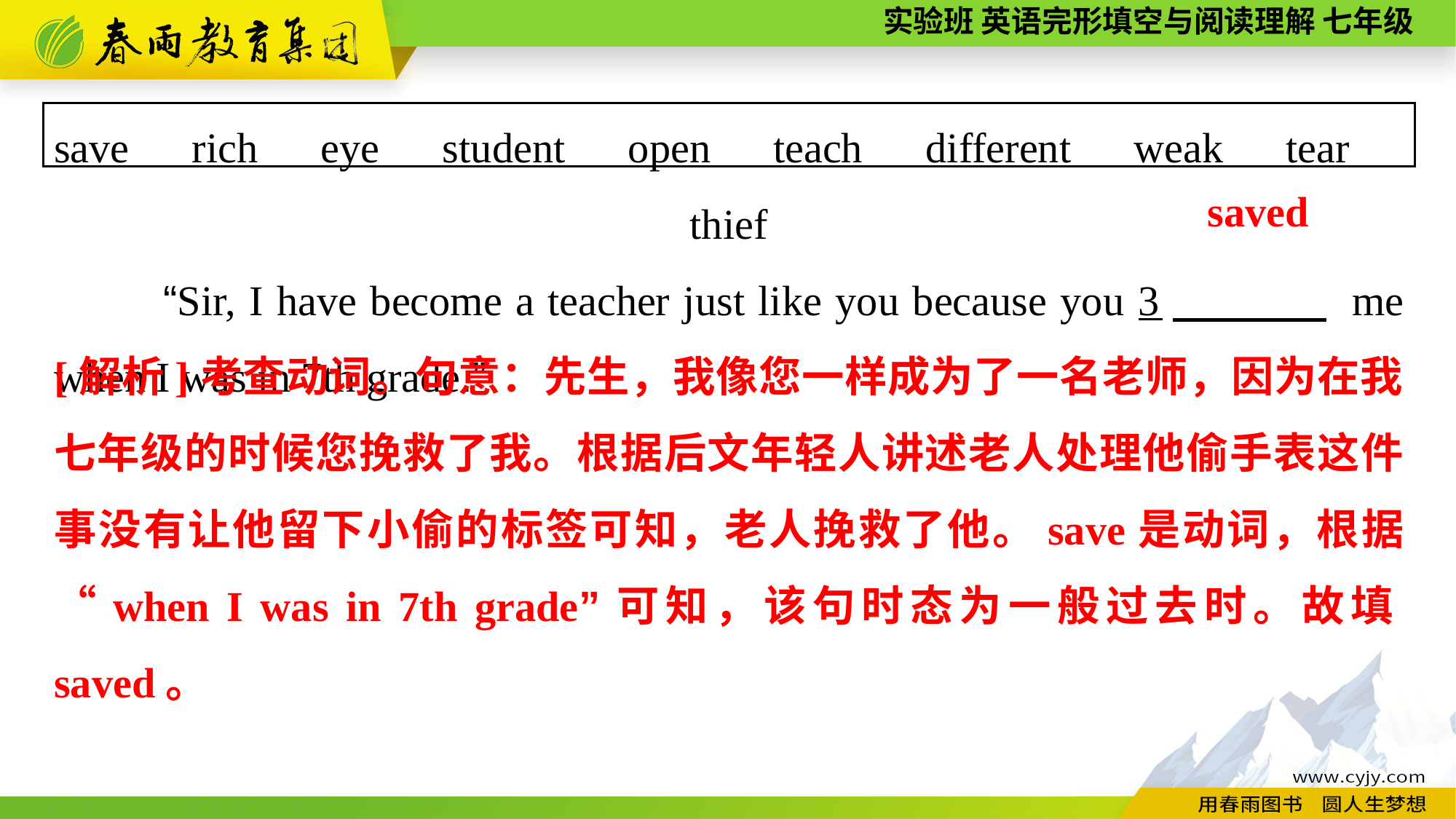

save　rich　eye　student　open　teach　different　weak　tear　thief
“Sir, I have become a teacher just like you because you 3　          me when I was in 7th grade.”

saved
[解析]考查动词。句意：先生，我像您一样成为了一名老师，因为在我七年级的时候您挽救了我。根据后文年轻人讲述老人处理他偷手表这件事没有让他留下小偷的标签可知，老人挽救了他。save是动词，根据“when I was in 7th grade”可知，该句时态为一般过去时。故填saved。